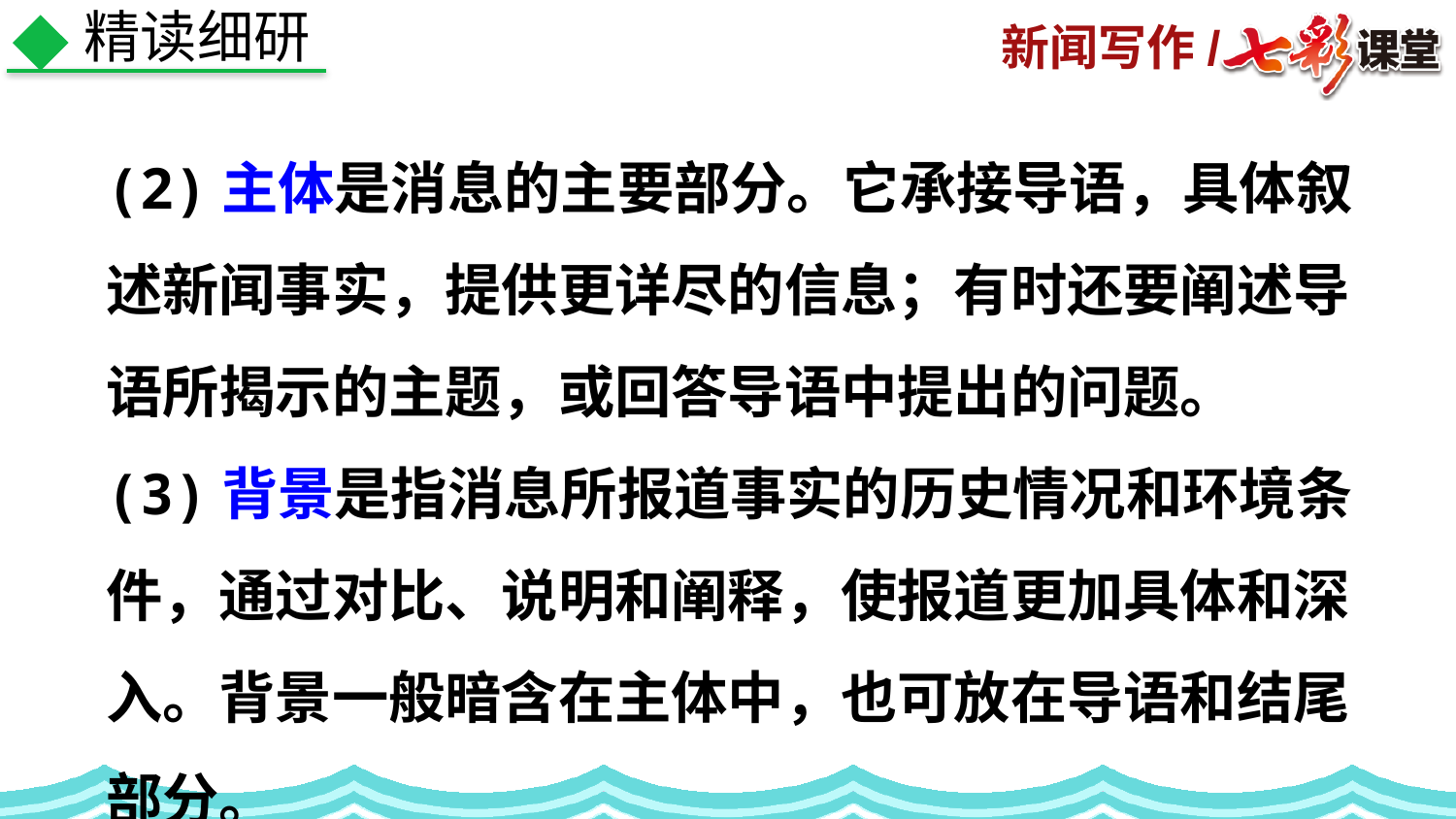

精读细研

(2)主体是消息的主要部分。它承接导语，具体叙述新闻事实，提供更详尽的信息；有时还要阐述导语所揭示的主题，或回答导语中提出的问题。
(3)背景是指消息所报道事实的历史情况和环境条件，通过对比、说明和阐释，使报道更加具体和深入。背景一般暗含在主体中，也可放在导语和结尾部分。